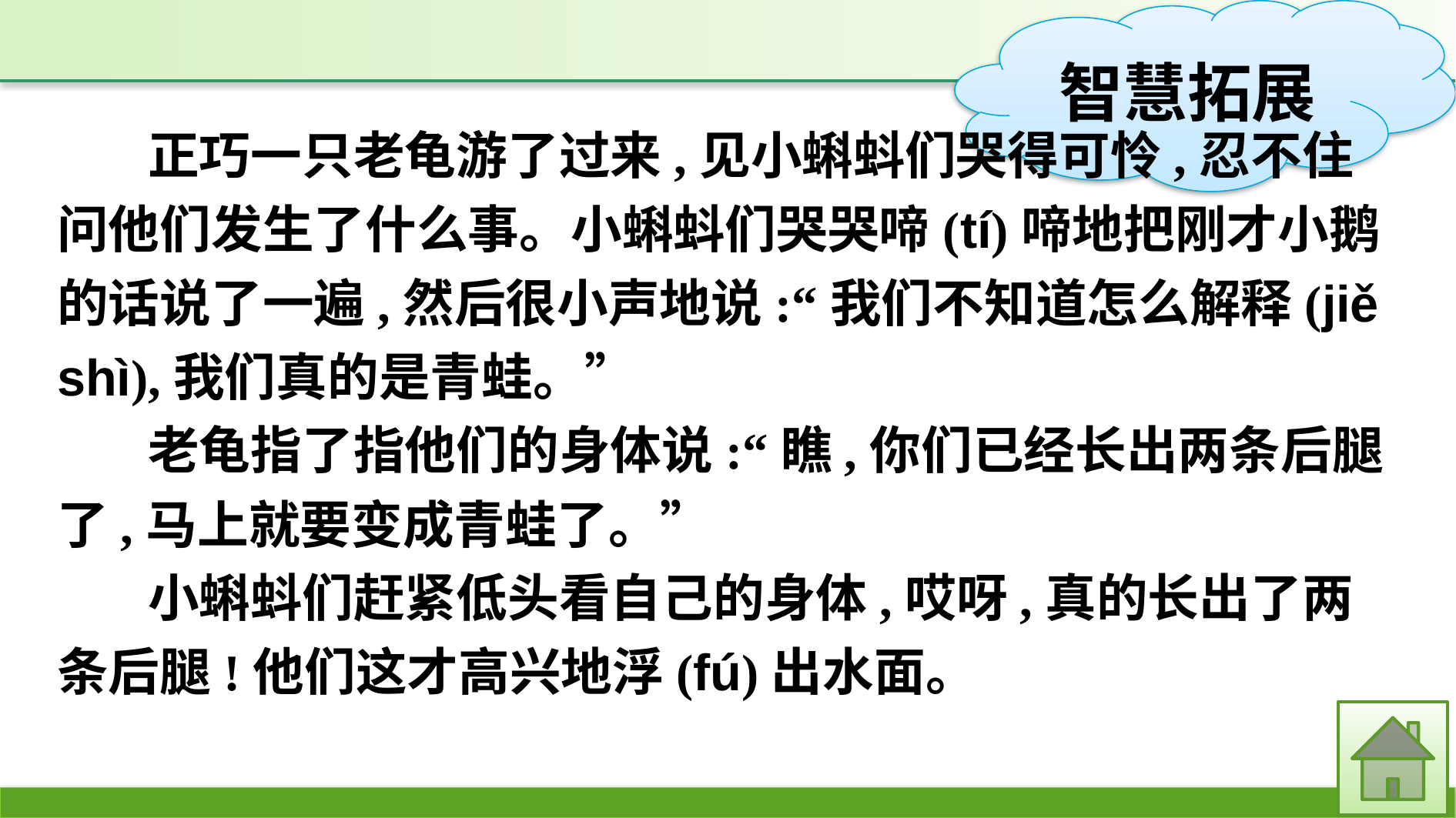

正巧一只老龟游了过来,见小蝌蚪们哭得可怜,忍不住问他们发生了什么事。小蝌蚪们哭哭啼(tí)啼地把刚才小鹅的话说了一遍,然后很小声地说:“我们不知道怎么解释(jiě shì),我们真的是青蛙。”
老龟指了指他们的身体说:“瞧,你们已经长出两条后腿了,马上就要变成青蛙了。”
小蝌蚪们赶紧低头看自己的身体,哎呀,真的长出了两条后腿!他们这才高兴地浮(fú)出水面。